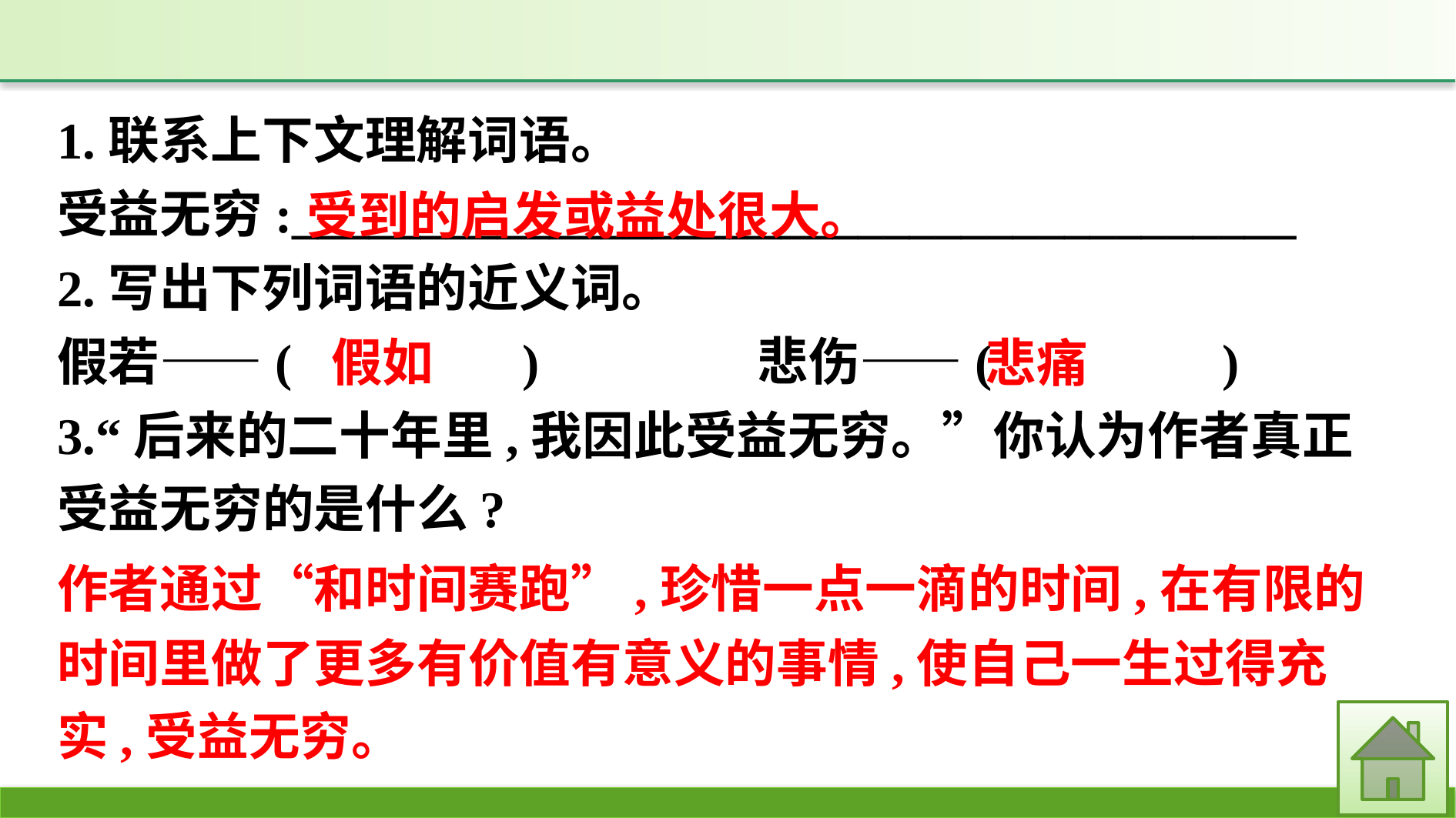

1.联系上下文理解词语。
受益无穷:_______________________________________
2.写出下列词语的近义词。
假若——(　　　　)　　　　悲伤——(　　　　)
3.“后来的二十年里,我因此受益无穷。”你认为作者真正受益无穷的是什么?
受到的启发或益处很大。
假如
悲痛
作者通过“和时间赛跑”,珍惜一点一滴的时间,在有限的时间里做了更多有价值有意义的事情,使自己一生过得充实,受益无穷。